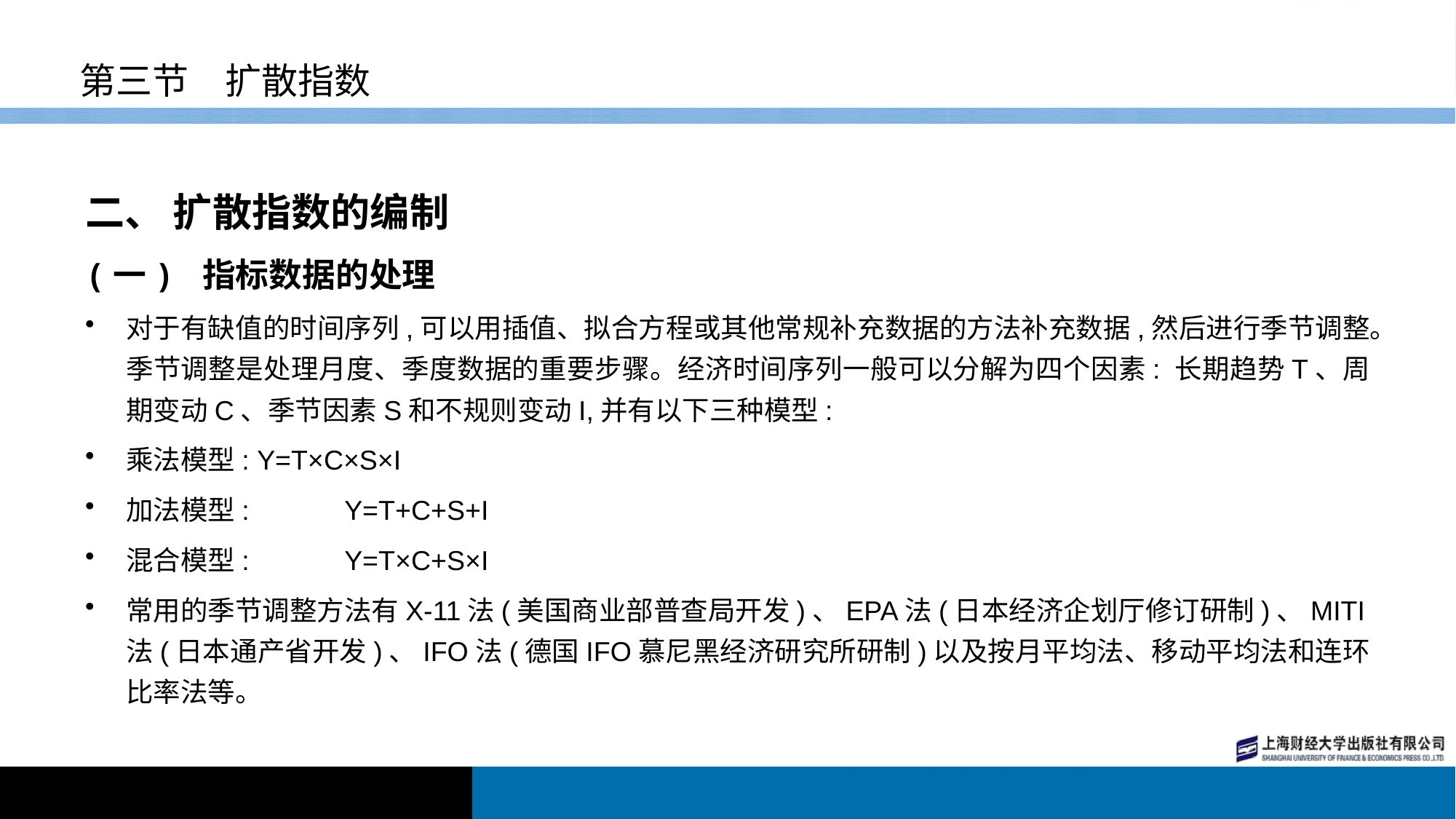

# 第三节　扩散指数
二、 扩散指数的编制
(一) 指标数据的处理
对于有缺值的时间序列,可以用插值、拟合方程或其他常规补充数据的方法补充数据,然后进行季节调整。季节调整是处理月度、季度数据的重要步骤。经济时间序列一般可以分解为四个因素: 长期趋势T、周期变动C、季节因素S和不规则变动I,并有以下三种模型:
乘法模型: Y=T×C×S×I
加法模型: 	Y=T+C+S+I
混合模型: 	Y=T×C+S×I
常用的季节调整方法有X-11法(美国商业部普查局开发)、EPA法(日本经济企划厅修订研制)、MITI法(日本通产省开发)、IFO法(德国IFO慕尼黑经济研究所研制)以及按月平均法、移动平均法和连环比率法等。
13